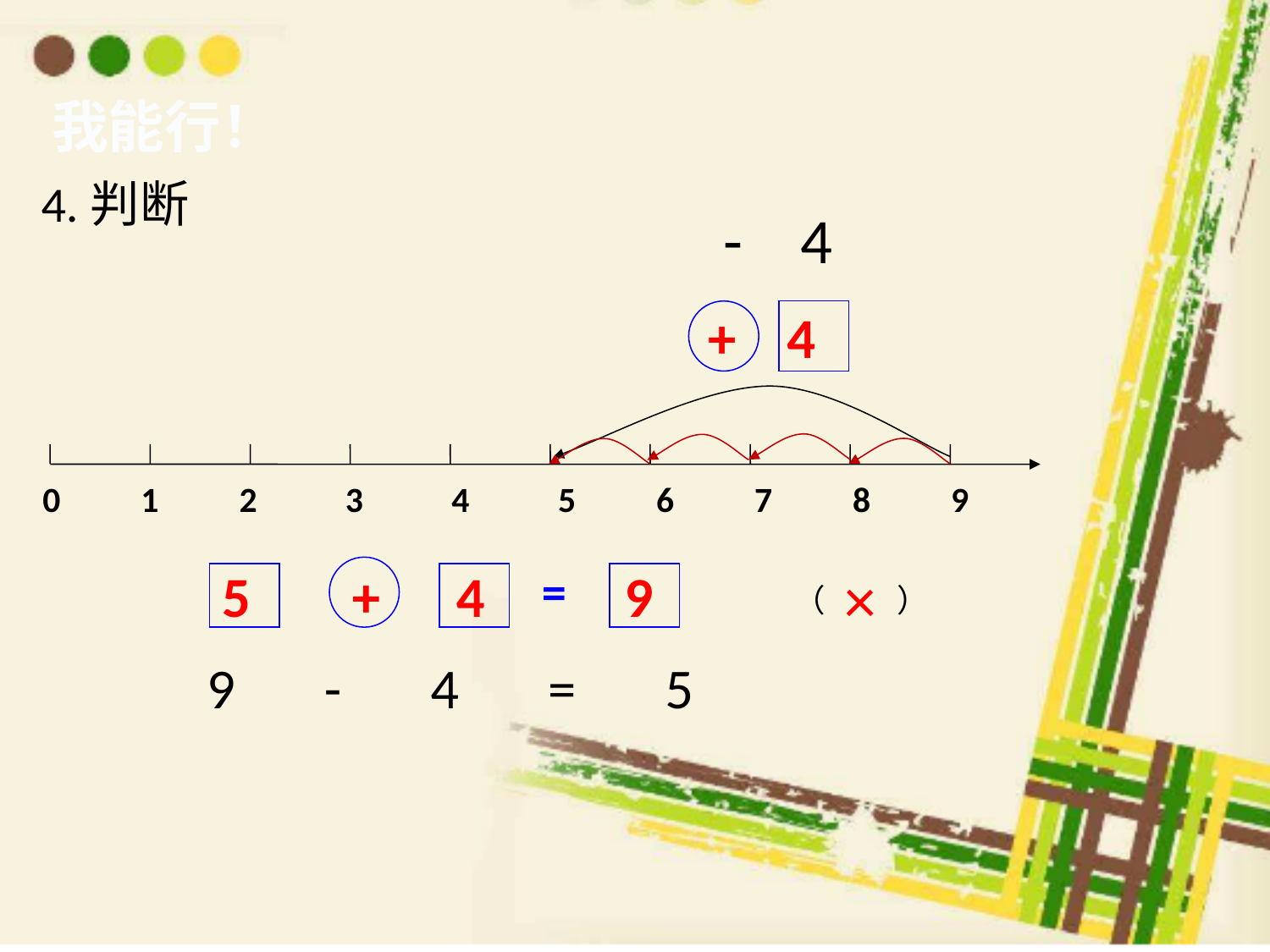

我能行！
4.判断
-    4
+    4

0          1          2           3           4           5          6          7          8          9
=
×
5        +      4           9

（          ）
9       -       4       =       5